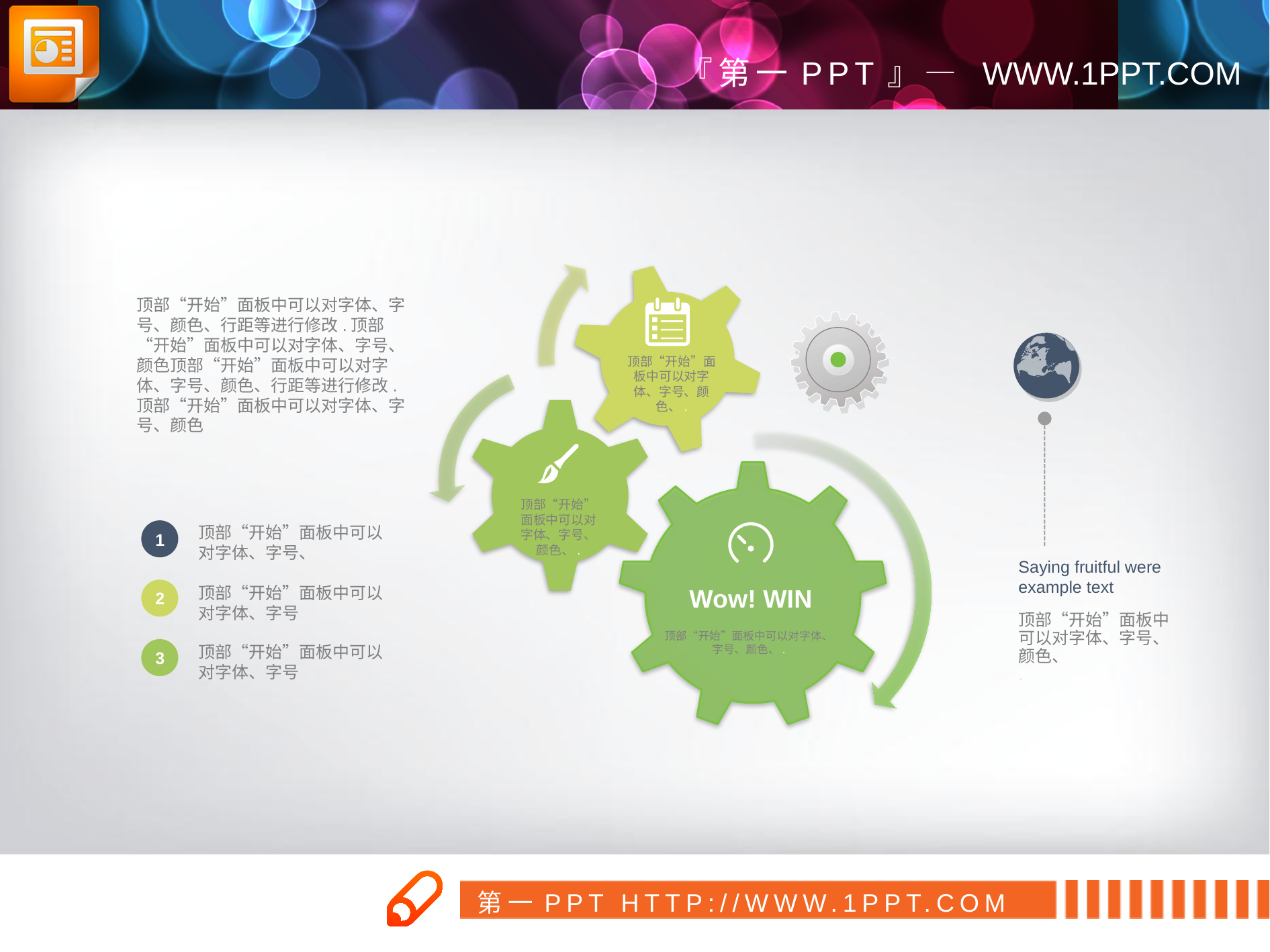

顶部“开始”面板中可以对字体、字号、颜色、行距等进行修改.顶部“开始”面板中可以对字体、字号、颜色顶部“开始”面板中可以对字体、字号、颜色、行距等进行修改.顶部“开始”面板中可以对字体、字号、颜色

顶部“开始”面板中可以对字体、字号、颜色、.

顶部“开始”面板中可以对字体、字号、颜色、.
顶部“开始”面板中可以对字体、字号、

1
Saying fruitful were example text
顶部“开始”面板中可以对字体、字号
Wow! WIN

2
顶部“开始”面板中可以对字体、字号、颜色、.
.
顶部“开始”面板中可以对字体、字号、颜色、.
顶部“开始”面板中可以对字体、字号.

3